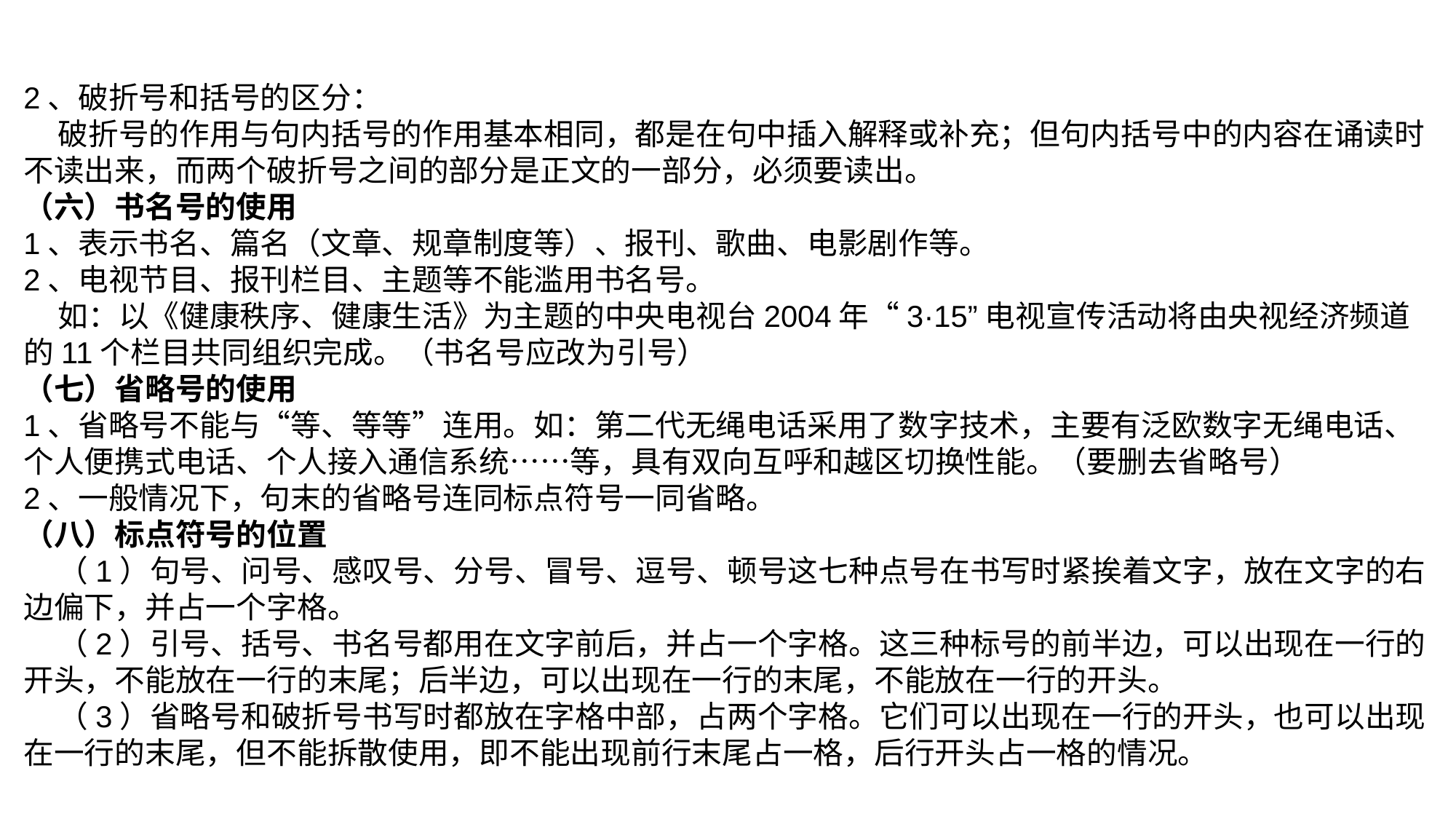

2、破折号和括号的区分：
    破折号的作用与句内括号的作用基本相同，都是在句中插入解释或补充；但句内括号中的内容在诵读时不读出来，而两个破折号之间的部分是正文的一部分，必须要读出。
（六）书名号的使用
1、表示书名、篇名（文章、规章制度等）、报刊、歌曲、电影剧作等。
2、电视节目、报刊栏目、主题等不能滥用书名号。
    如：以《健康秩序、健康生活》为主题的中央电视台2004年“3·15”电视宣传活动将由央视经济频道的11个栏目共同组织完成。（书名号应改为引号）
（七）省略号的使用
1、省略号不能与“等、等等”连用。如：第二代无绳电话采用了数字技术，主要有泛欧数字无绳电话、个人便携式电话、个人接入通信系统……等，具有双向互呼和越区切换性能。（要删去省略号）
2、一般情况下，句末的省略号连同标点符号一同省略。
（八）标点符号的位置
    （1）句号、问号、感叹号、分号、冒号、逗号、顿号这七种点号在书写时紧挨着文字，放在文字的右边偏下，并占一个字格。
    （2）引号、括号、书名号都用在文字前后，并占一个字格。这三种标号的前半边，可以出现在一行的开头，不能放在一行的末尾；后半边，可以出现在一行的末尾，不能放在一行的开头。
    （3）省略号和破折号书写时都放在字格中部，占两个字格。它们可以出现在一行的开头，也可以出现在一行的末尾，但不能拆散使用，即不能出现前行末尾占一格，后行开头占一格的情况。